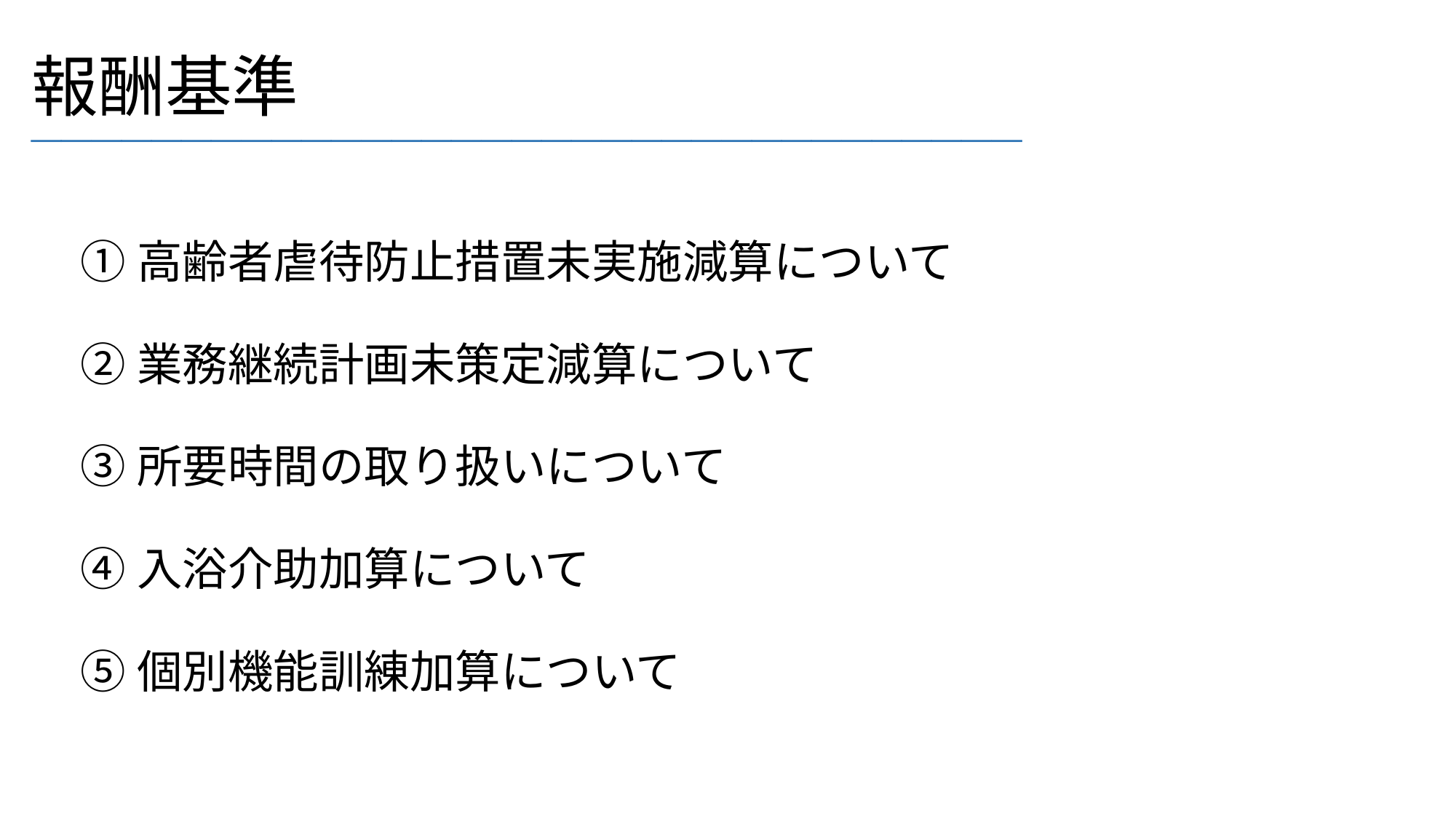

# 報酬基準
_________________________________
①高齢者虐待防止措置未実施減算について

②業務継続計画未策定減算について

③所要時間の取り扱いについて

④入浴介助加算について

⑤個別機能訓練加算について